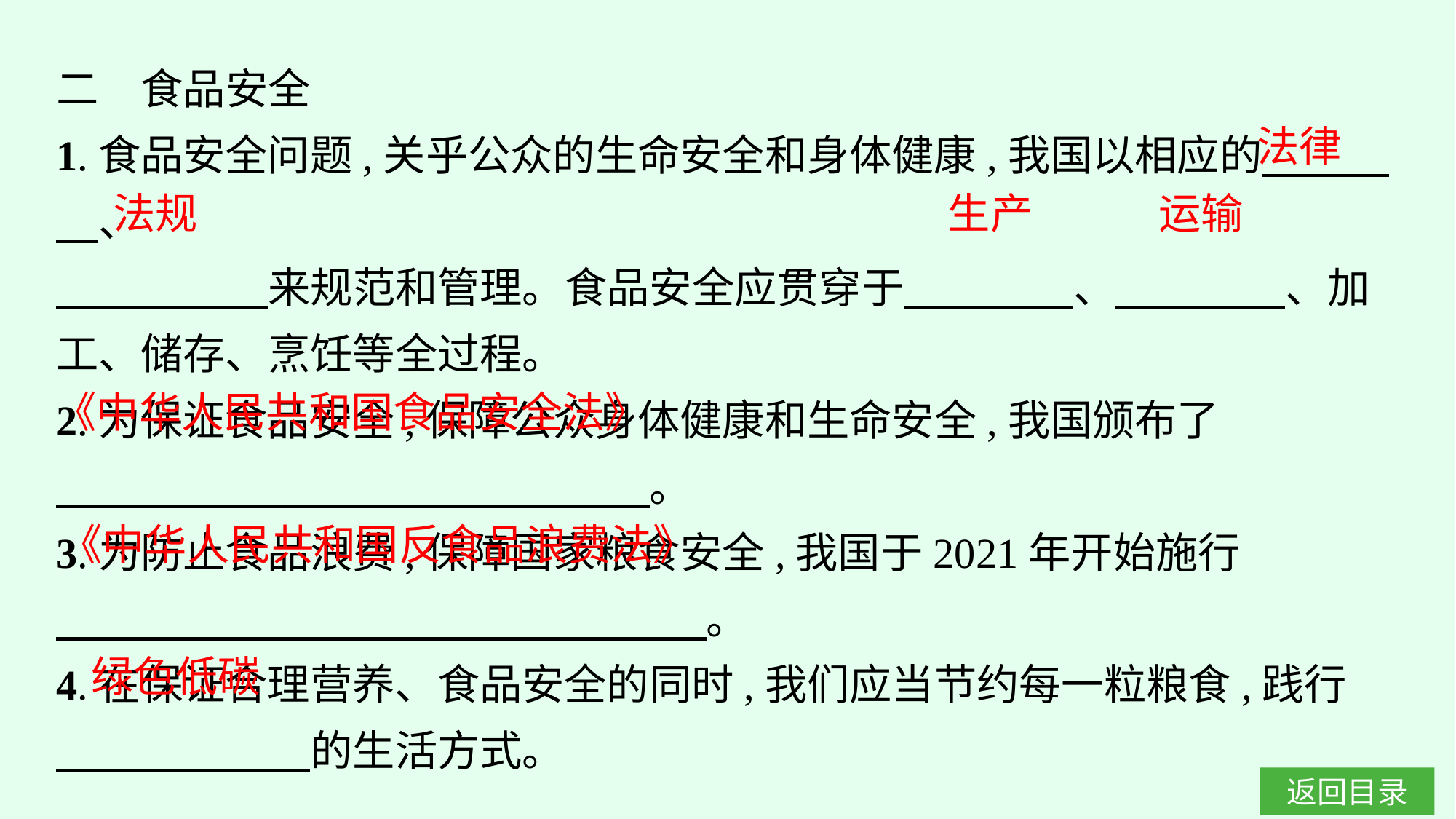

二　食品安全
1.食品安全问题,关乎公众的生命安全和身体健康,我国以相应的　　　　、
　　　　　来规范和管理。食品安全应贯穿于　　　　、　　　　、加工、储存、烹饪等全过程。
2.为保证食品安全,保障公众身体健康和生命安全,我国颁布了
　　　　　　　　　　　　　　。
3.为防止食品浪费,保障国家粮食安全,我国于2021年开始施行
　　　　　　　　　　      　　　　。
4.在保证合理营养、食品安全的同时,我们应当节约每一粒粮食,践行
　　　　　　的生活方式。
法律
法规
生产
运输
《中华人民共和国食品安全法》
《中华人民共和国反食品浪费法》
绿色低碳